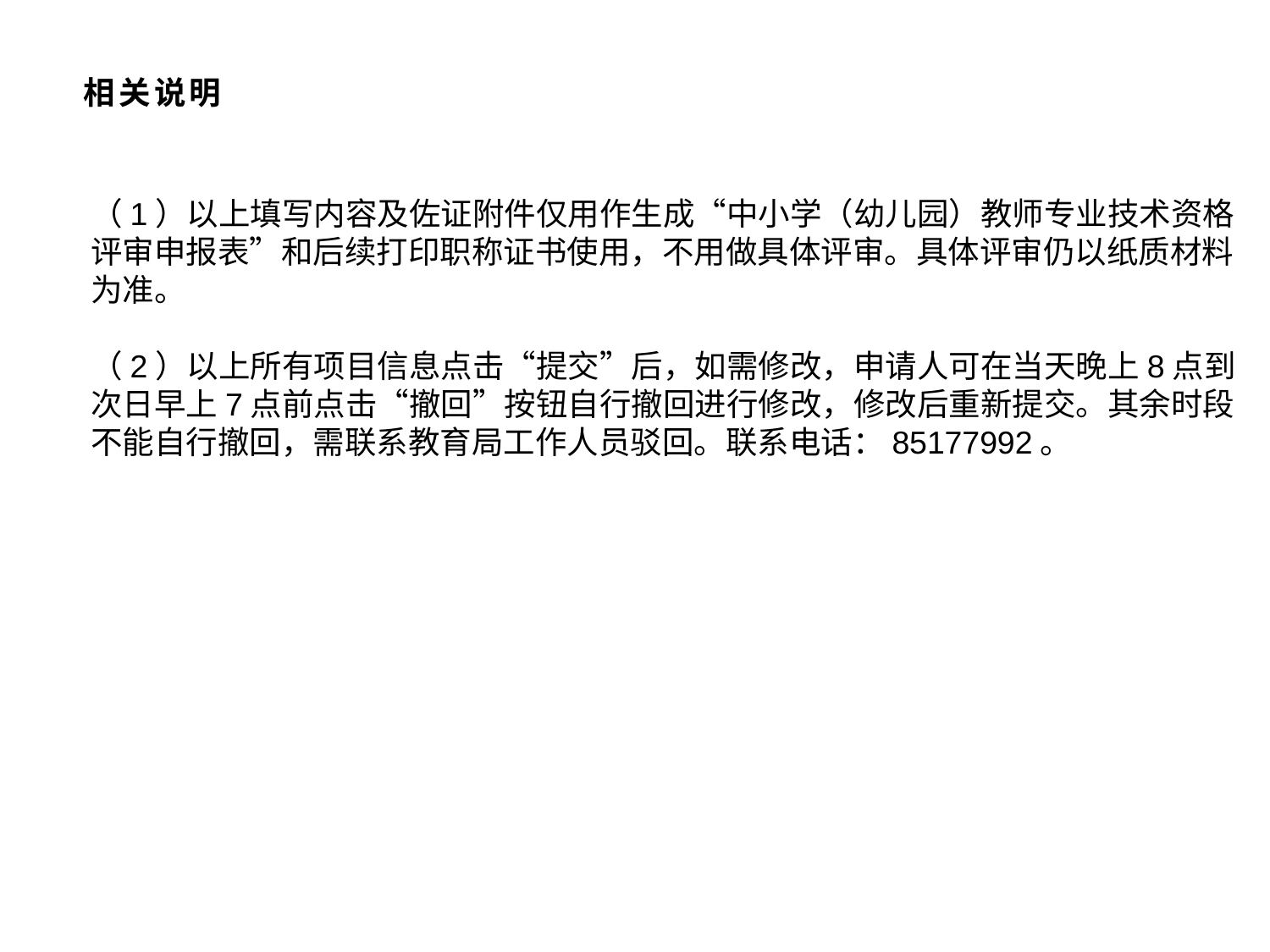

# 相关说明
（1）以上填写内容及佐证附件仅用作生成“中小学（幼儿园）教师专业技术资格评审申报表”和后续打印职称证书使用，不用做具体评审。具体评审仍以纸质材料为准。

（2）以上所有项目信息点击“提交”后，如需修改，申请人可在当天晚上8点到次日早上7点前点击“撤回”按钮自行撤回进行修改，修改后重新提交。其余时段不能自行撤回，需联系教育局工作人员驳回。联系电话：85177992。